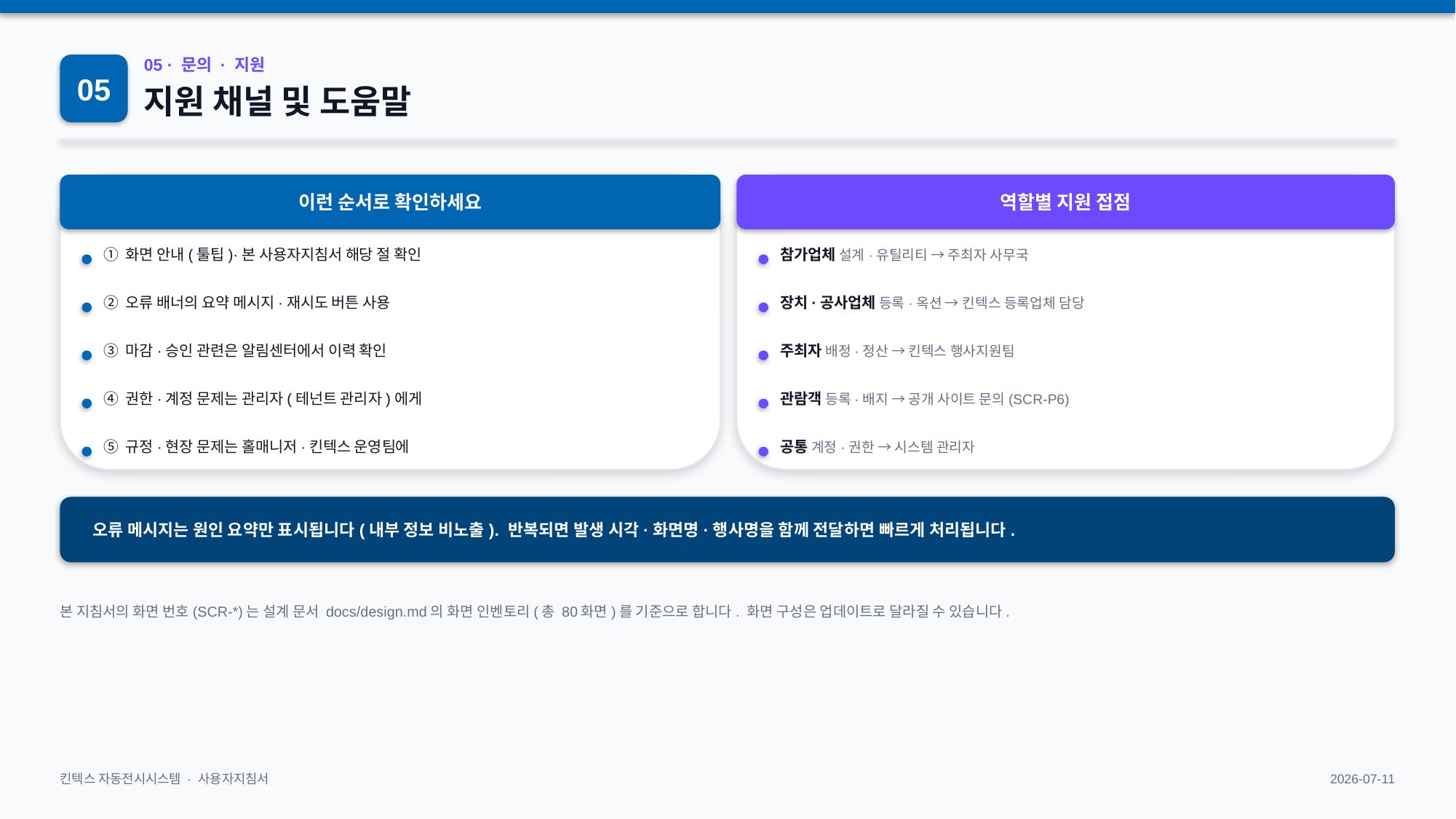

05
05 · 문의 · 지원
지원 채널 및 도움말

이런 순서로 확인하세요

역할별 지원 접점
① 화면 안내(툴팁)·본 사용자지침서 해당 절 확인
참가업체 설계·유틸리티 → 주최자 사무국

② 오류 배너의 요약 메시지·재시도 버튼 사용
장치·공사업체 등록·옥션 → 킨텍스 등록업체 담당

③ 마감·승인 관련은 알림센터에서 이력 확인
주최자 배정·정산 → 킨텍스 행사지원팀

④ 권한·계정 문제는 관리자(테넌트 관리자)에게
관람객 등록·배지 → 공개 사이트 문의(SCR-P6)

⑤ 규정·현장 문제는 홀매니저·킨텍스 운영팀에
공통 계정·권한 → 시스템 관리자

오류 메시지는 원인 요약만 표시됩니다(내부 정보 비노출). 반복되면 발생 시각·화면명·행사명을 함께 전달하면 빠르게 처리됩니다.
본 지침서의 화면 번호(SCR-*)는 설계 문서 docs/design.md의 화면 인벤토리(총 80화면)를 기준으로 합니다. 화면 구성은 업데이트로 달라질 수 있습니다.
킨텍스 자동전시시스템 · 사용자지침서
2026-07-11